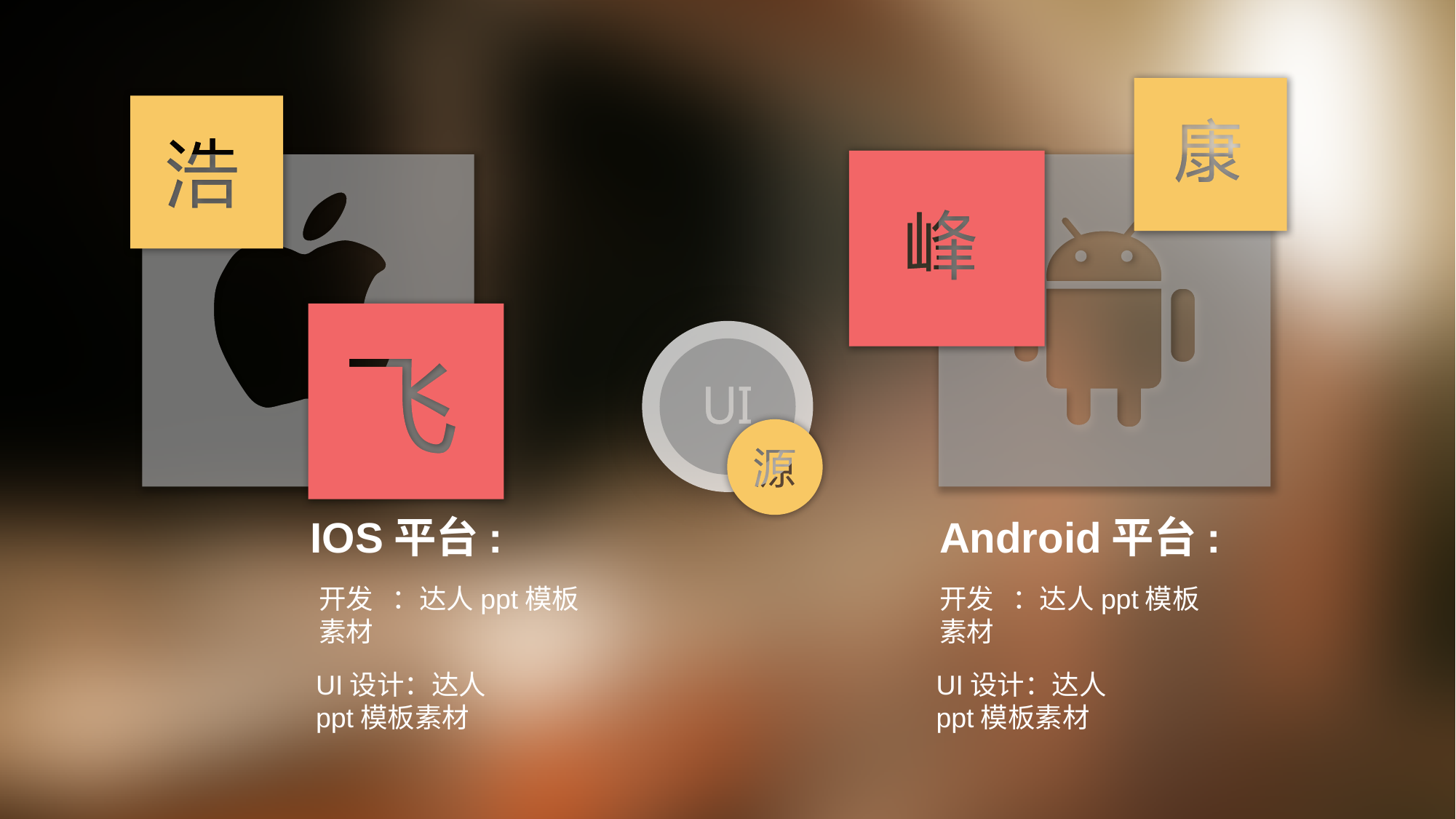

IOS平台:
Android平台:
开发   ：达人ppt模板素材
开发   ：达人ppt模板素材
UI设计：达人ppt模板素材
UI设计：达人ppt模板素材